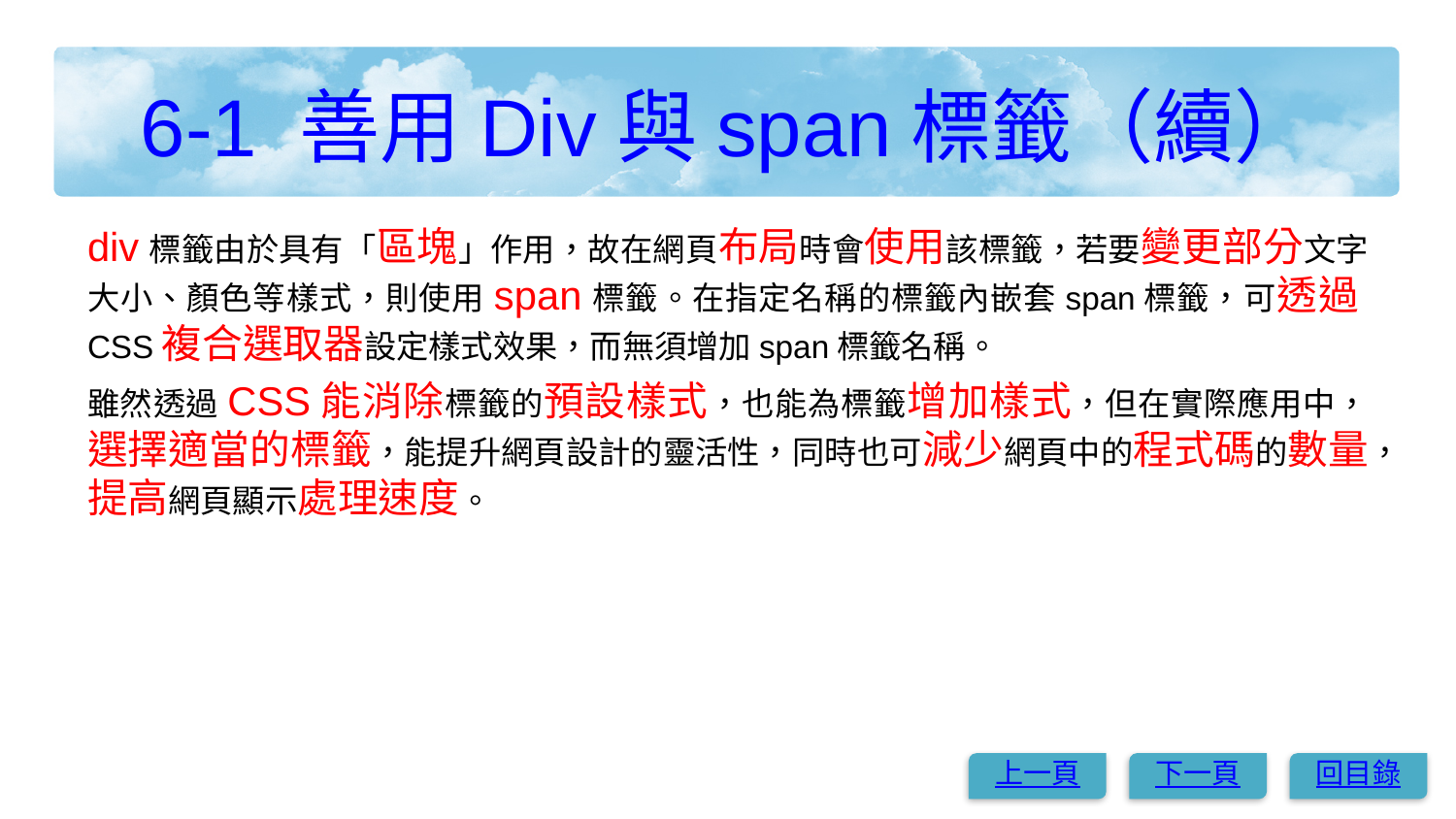

# 6-1 善用Div與span標籤（續）
div標籤由於具有「區塊」作用，故在網頁布局時會使用該標籤，若要變更部分文字大小、顏色等樣式，則使用span標籤。在指定名稱的標籤內嵌套span標籤，可透過CSS複合選取器設定樣式效果，而無須增加span標籤名稱。
雖然透過CSS能消除標籤的預設樣式，也能為標籤增加樣式，但在實際應用中，選擇適當的標籤，能提升網頁設計的靈活性，同時也可減少網頁中的程式碼的數量，提高網頁顯示處理速度。
上一頁
下一頁
回目錄